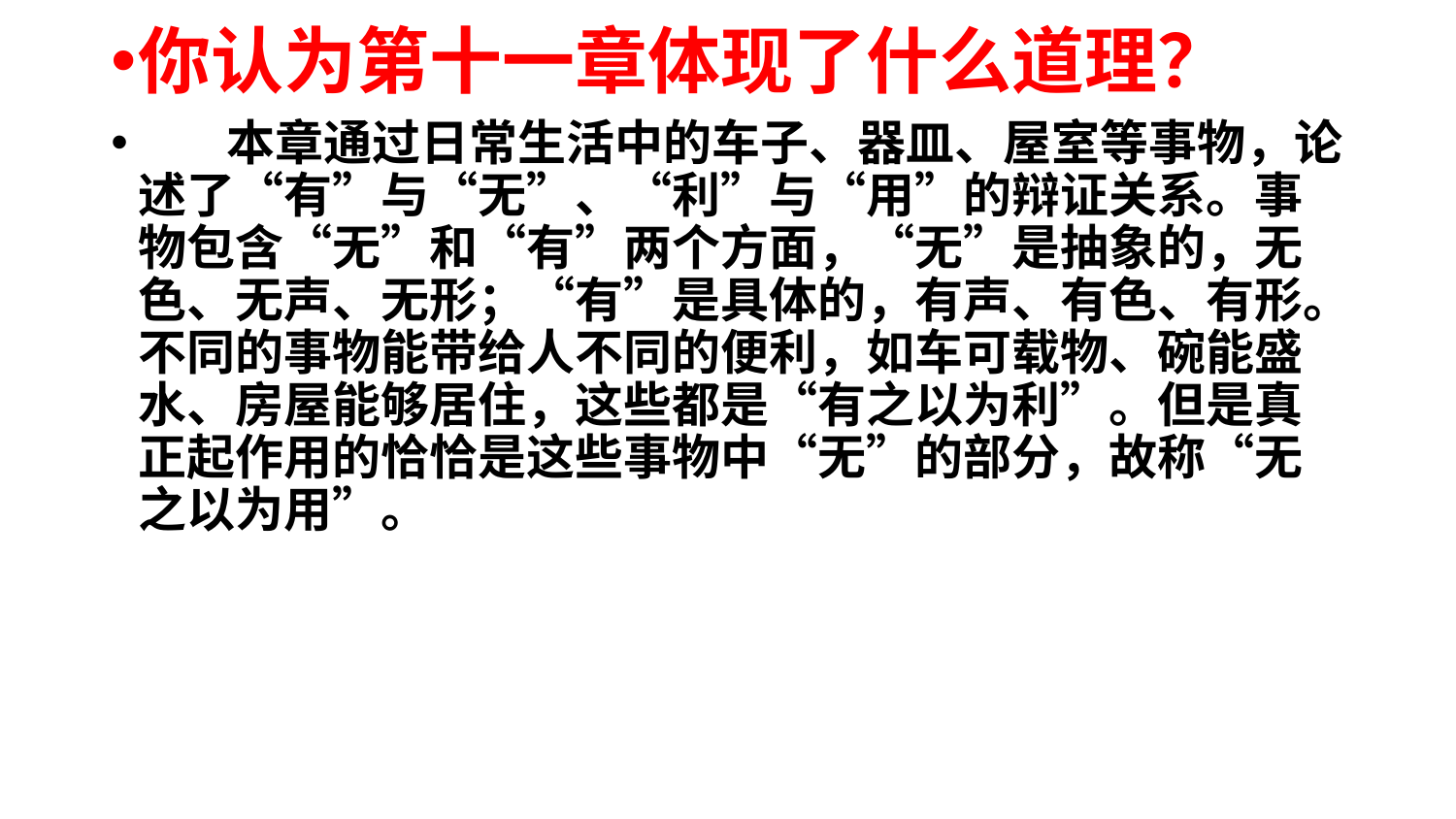

你认为第十一章体现了什么道理？
       本章通过日常生活中的车子、器皿、屋室等事物，论述了“有”与“无”、“利”与“用”的辩证关系。事物包含“无”和“有”两个方面，“无”是抽象的，无色、无声、无形；“有”是具体的，有声、有色、有形。不同的事物能带给人不同的便利，如车可载物、碗能盛水、房屋能够居住，这些都是“有之以为利”。但是真正起作用的恰恰是这些事物中“无”的部分，故称“无之以为用”。